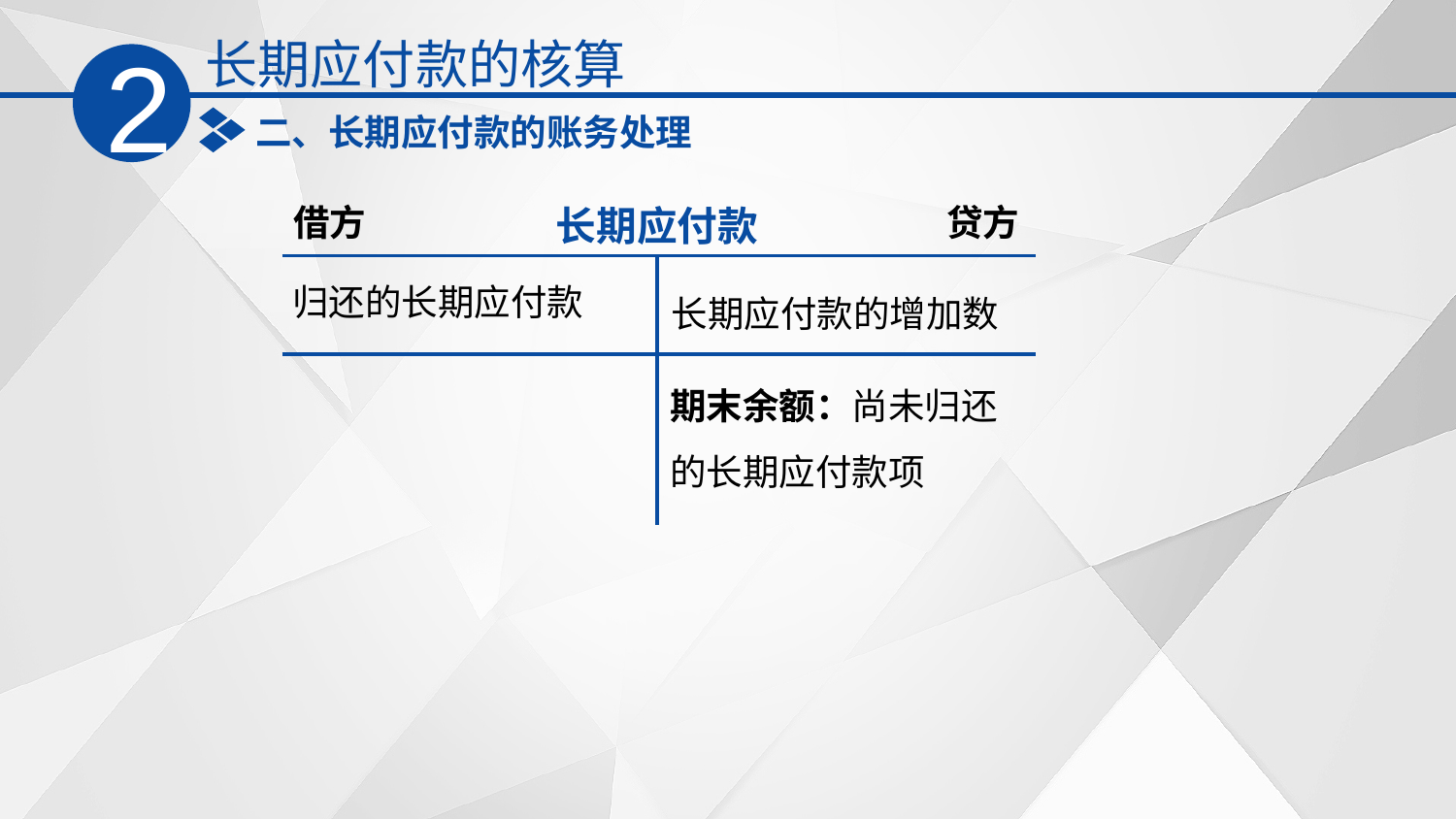

长期应付款的核算
2

二、长期应付款的账务处理

借方
长期应付款
贷方
长期应付款的增加数
归还的长期应付款
期末余额：尚未归还的长期应付款项